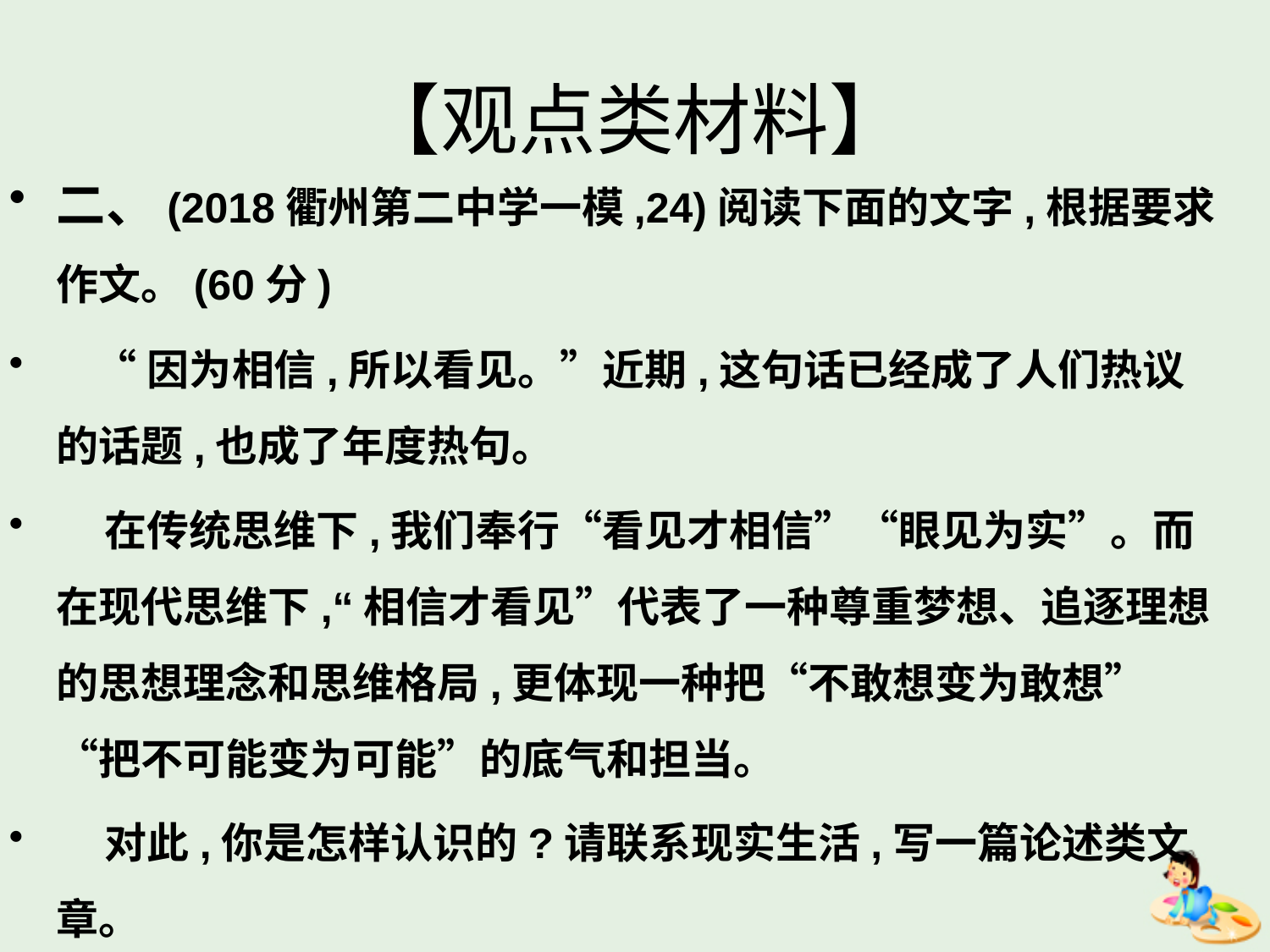

# 【观点类材料】
二、(2018衢州第二中学一模,24)阅读下面的文字,根据要求作文。(60分)
    “因为相信,所以看见。”近期,这句话已经成了人们热议的话题,也成了年度热句。
    在传统思维下,我们奉行“看见才相信”“眼见为实”。而在现代思维下,“相信才看见”代表了一种尊重梦想、追逐理想的思想理念和思维格局,更体现一种把“不敢想变为敢想”“把不可能变为可能”的底气和担当。
    对此,你是怎样认识的?请联系现实生活,写一篇论述类文章。